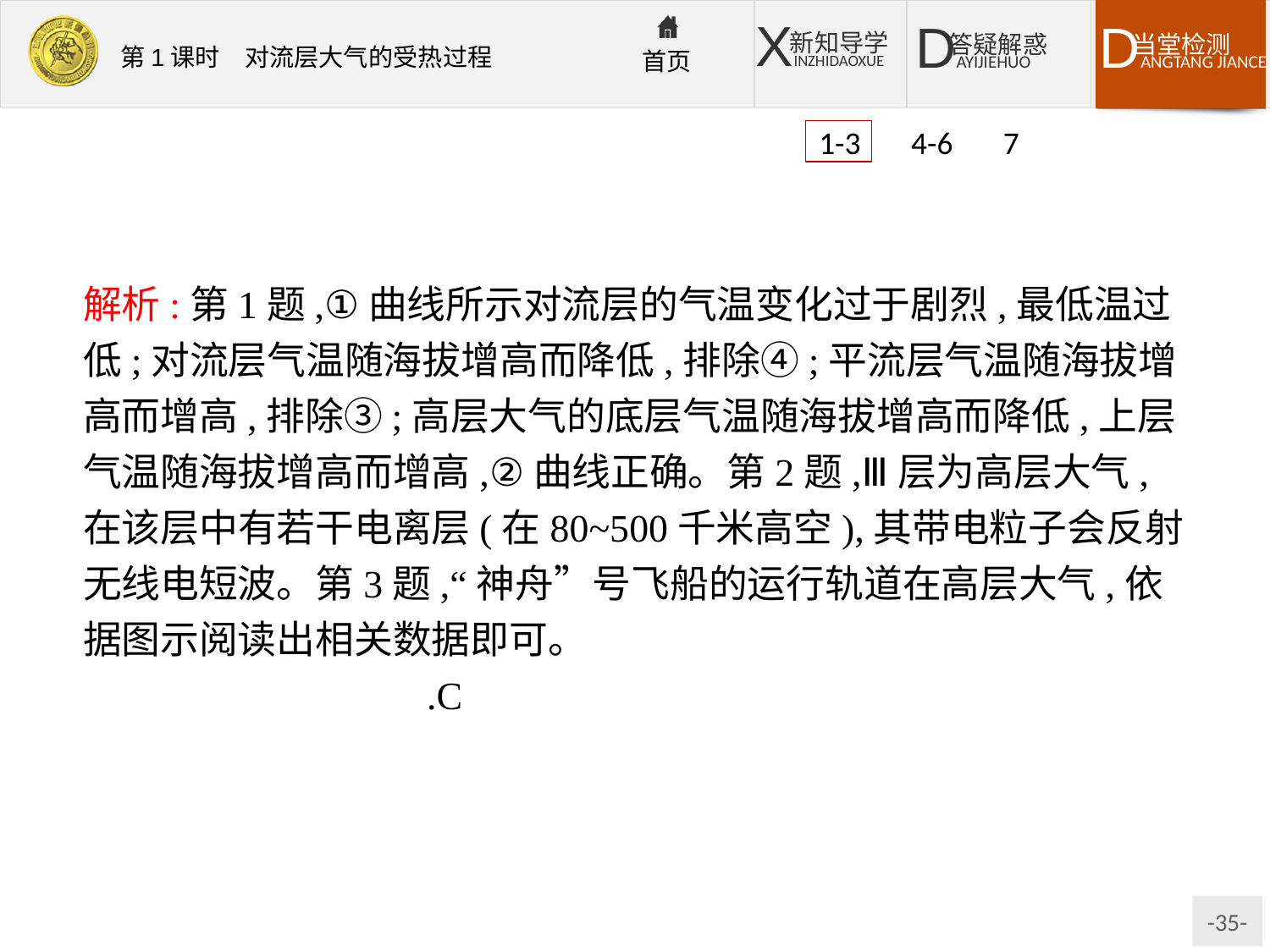

1-3       4-6       7

解析:第1题,①曲线所示对流层的气温变化过于剧烈,最低温过低;对流层气温随海拔增高而降低,排除④;平流层气温随海拔增高而增高,排除③;高层大气的底层气温随海拔增高而降低,上层气温随海拔增高而增高,②曲线正确。第2题,Ⅲ层为高层大气,在该层中有若干电离层(在80~500千米高空),其带电粒子会反射无线电短波。第3题,“神舟”号飞船的运行轨道在高层大气,依据图示阅读出相关数据即可。
答案:1.B　2.D　3.C